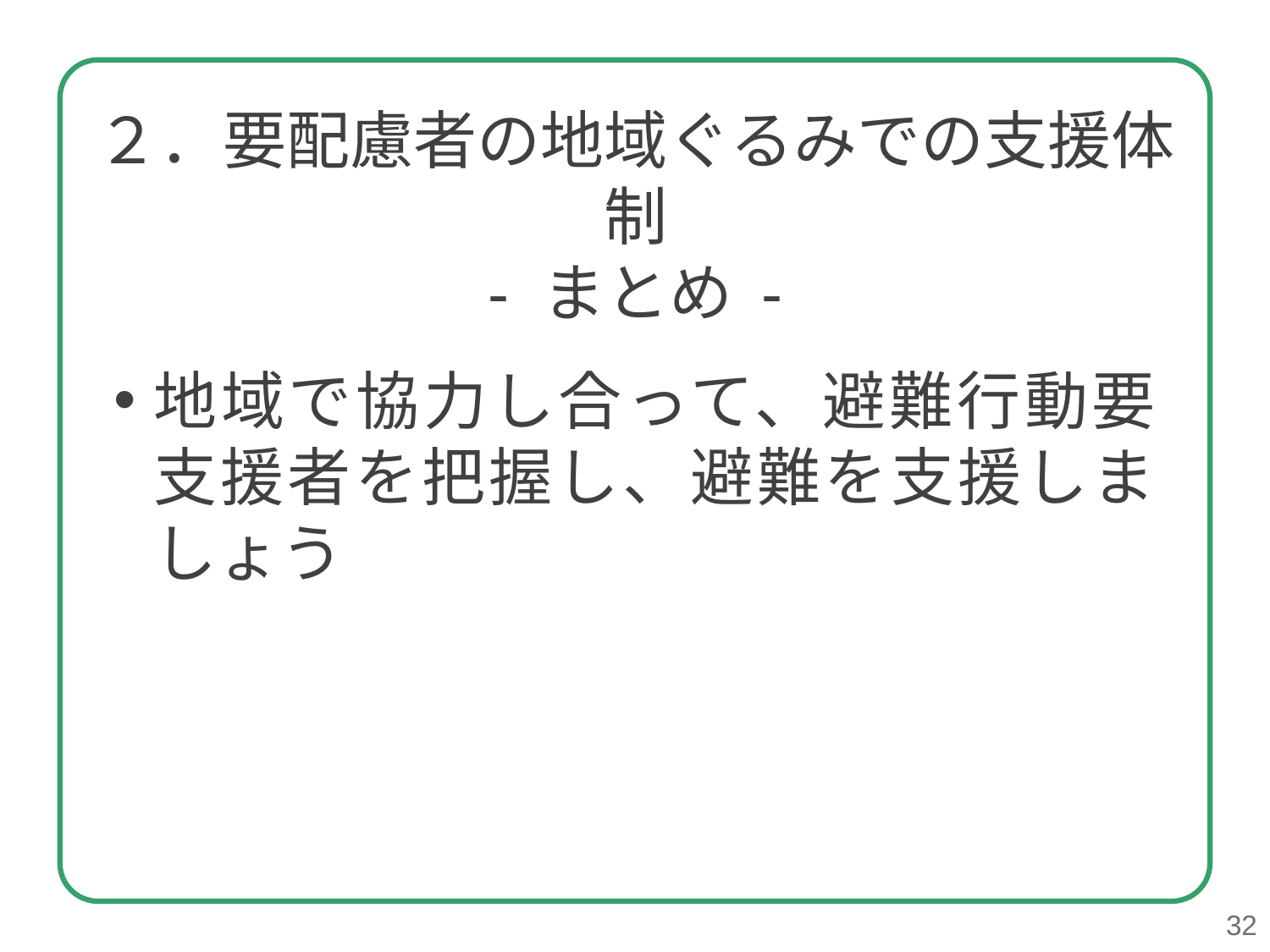

２．要配慮者の地域ぐるみでの支援体制
- まとめ -
地域で協力し合って、避難行動要支援者を把握し、避難を支援しましょう
32